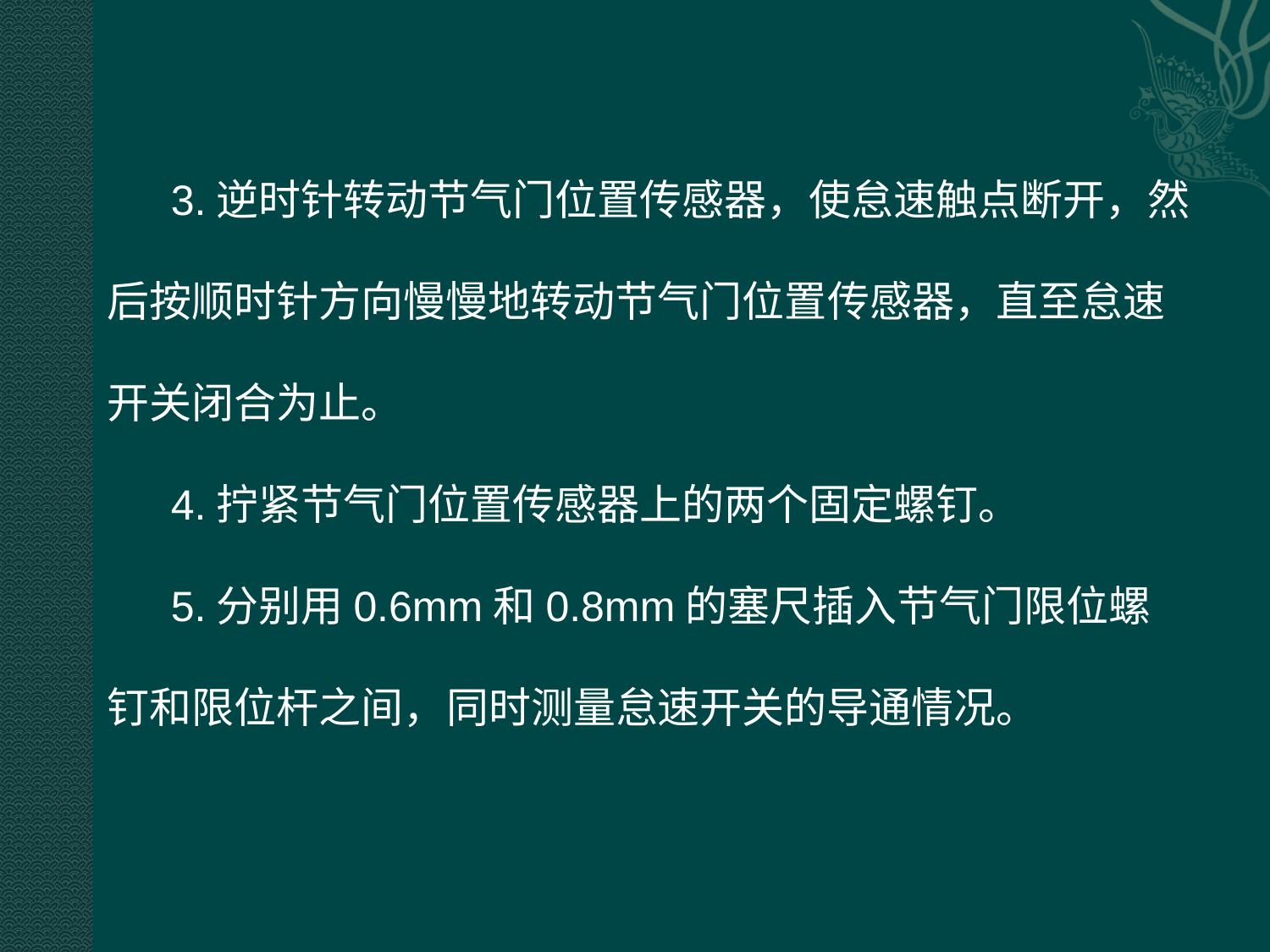

3.逆时针转动节气门位置传感器，使怠速触点断开，然后按顺时针方向慢慢地转动节气门位置传感器，直至怠速开关闭合为止。
4.拧紧节气门位置传感器上的两个固定螺钉。
5.分别用0.6mm和0.8mm的塞尺插入节气门限位螺钉和限位杆之间，同时测量怠速开关的导通情况。